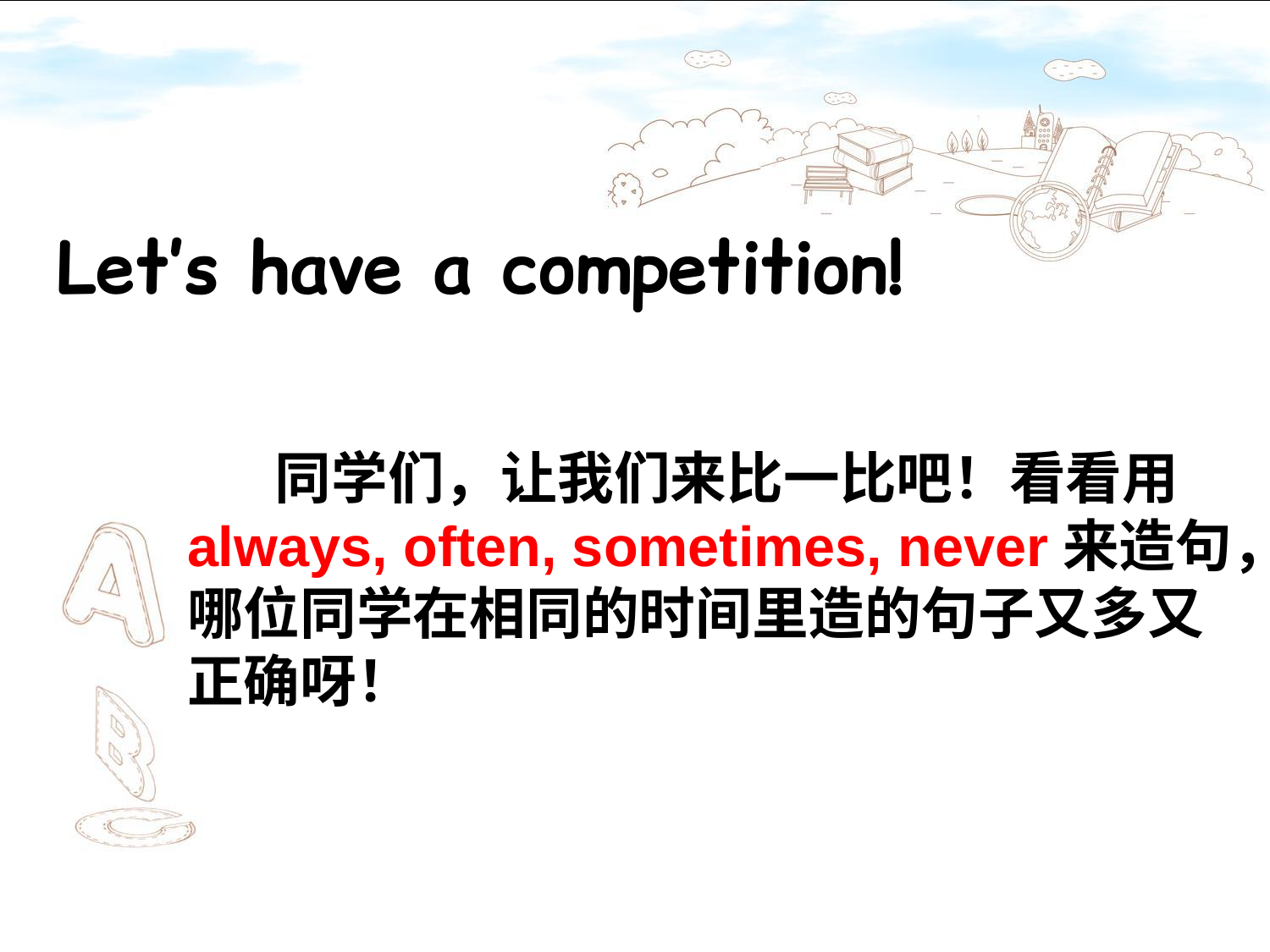

Let’s have a competition!
            同学们，让我们来比一比吧！看看用always, often, sometimes, never来造句，哪位同学在相同的时间里造的句子又多又正确呀！